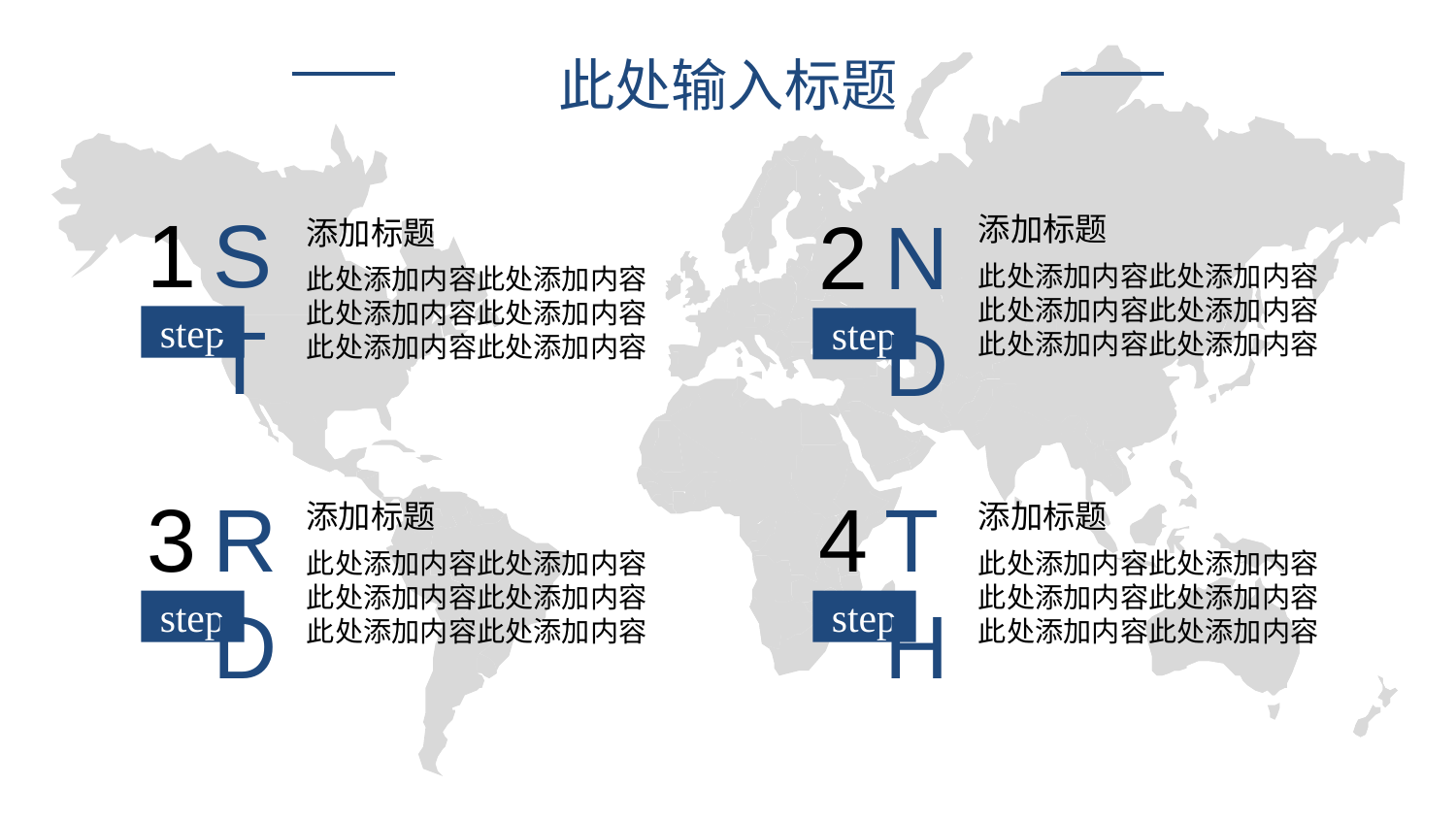

此处输入标题

1
ST
step
2
ND
step
添加标题
添加标题
此处添加内容此处添加内容此处添加内容此处添加内容
此处添加内容此处添加内容
此处添加内容此处添加内容此处添加内容此处添加内容
此处添加内容此处添加内容
3
RD
step
4
TH
step
添加标题
添加标题
此处添加内容此处添加内容此处添加内容此处添加内容
此处添加内容此处添加内容
此处添加内容此处添加内容此处添加内容此处添加内容
此处添加内容此处添加内容